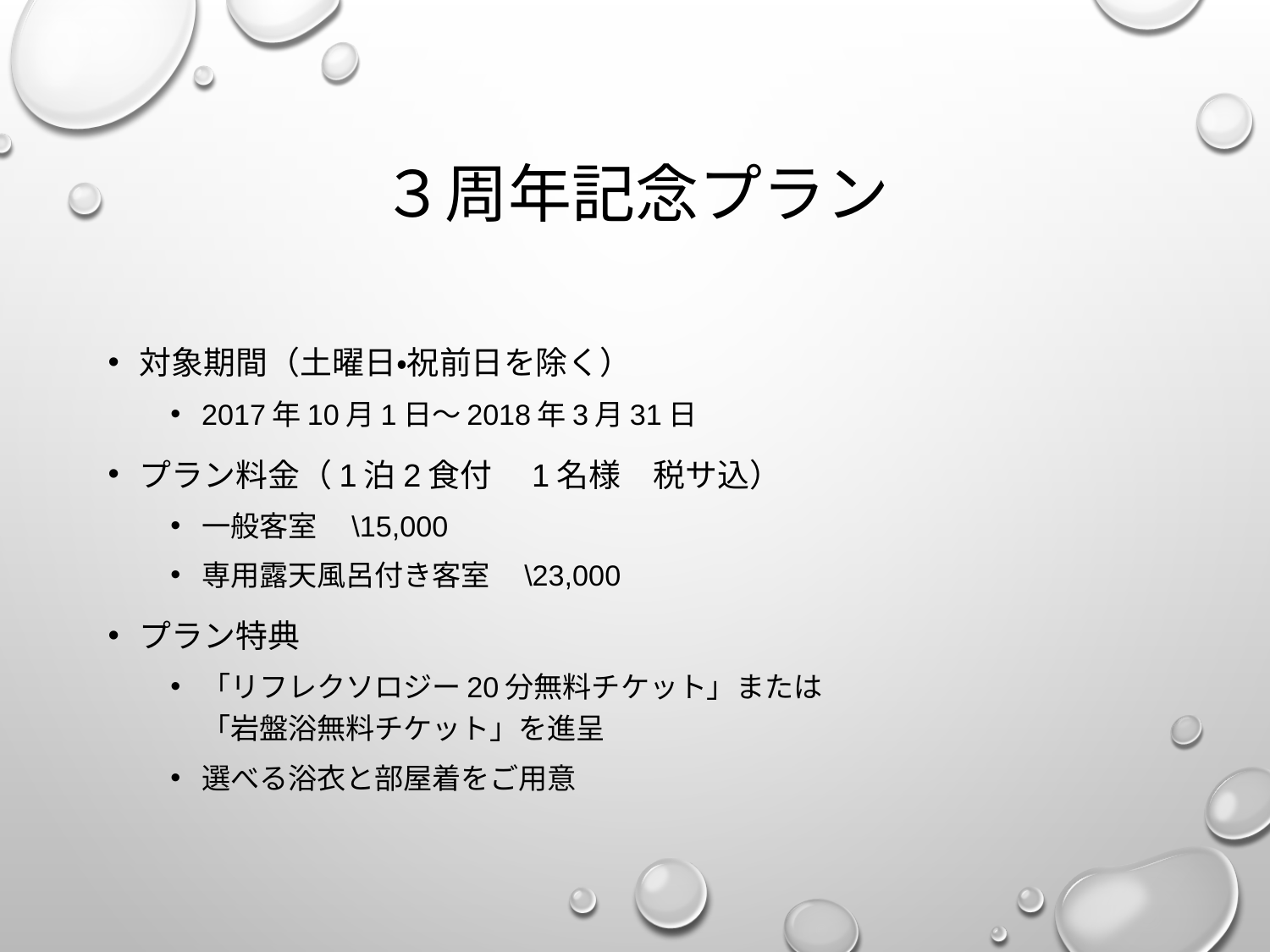

# ３周年記念プラン
対象期間（土曜日・祝前日を除く）
2017年10月1日～2018年3月31日
プラン料金（1泊2食付　1名様　税サ込）
一般客室　\15,000
専用露天風呂付き客室　\23,000
プラン特典
「リフレクソロジー20分無料チケット」または
「岩盤浴無料チケット」を進呈
選べる浴衣と部屋着をご用意